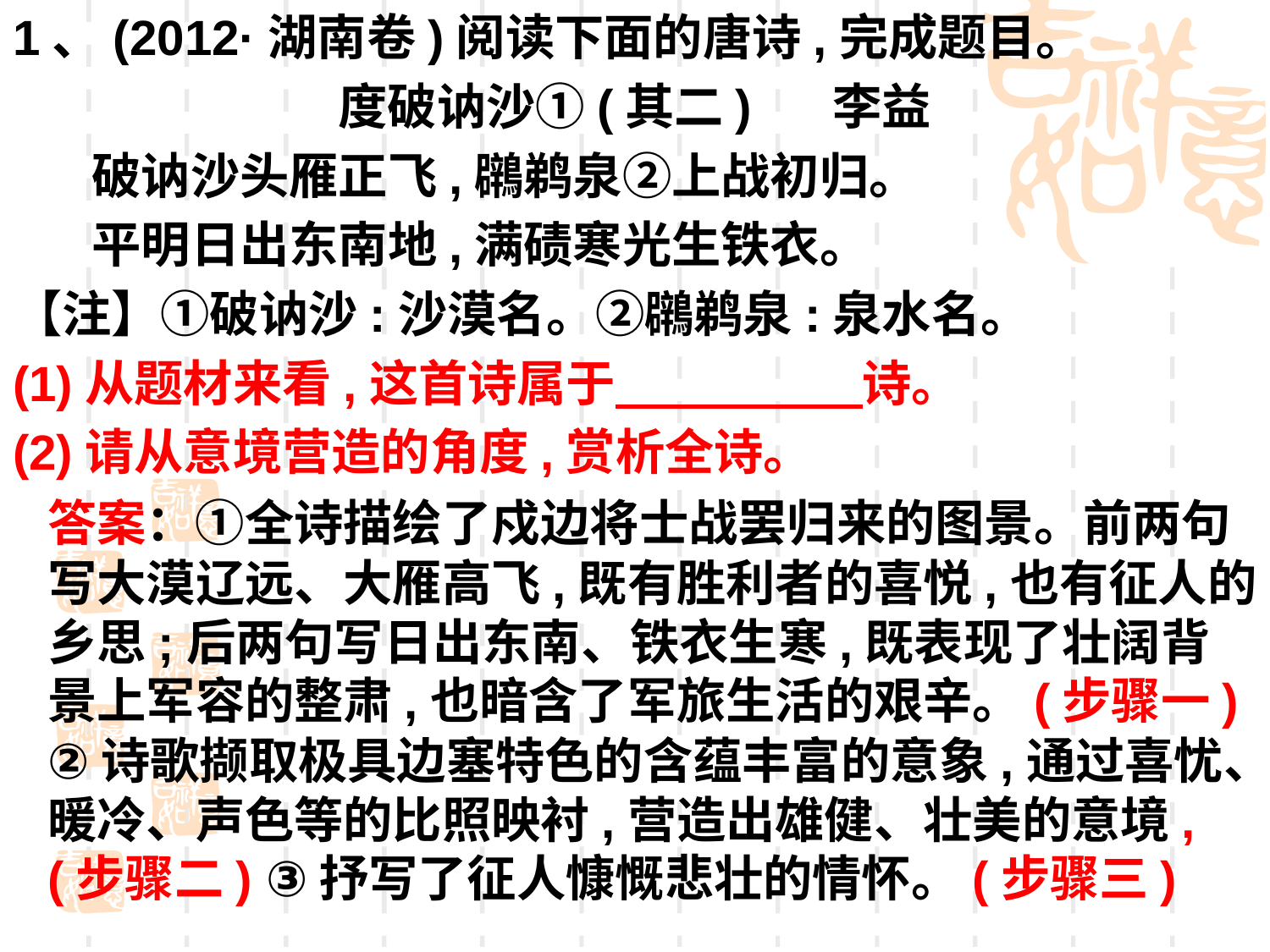

1、(2012·湖南卷)阅读下面的唐诗,完成题目。
度破讷沙①(其二)     李益
      破讷沙头雁正飞,鸊鹈泉②上战初归。
      平明日出东南地,满碛寒光生铁衣。
【注】①破讷沙:沙漠名。②鸊鹈泉:泉水名。
(1)从题材来看,这首诗属于　　　　　诗。
(2)请从意境营造的角度,赏析全诗。
答案：①全诗描绘了戍边将士战罢归来的图景。前两句写大漠辽远、大雁高飞,既有胜利者的喜悦,也有征人的乡思;后两句写日出东南、铁衣生寒,既表现了壮阔背景上军容的整肃,也暗含了军旅生活的艰辛。(步骤一) ②诗歌撷取极具边塞特色的含蕴丰富的意象,通过喜忧、暖冷、声色等的比照映衬,营造出雄健、壮美的意境,(步骤二) ③抒写了征人慷慨悲壮的情怀。(步骤三)